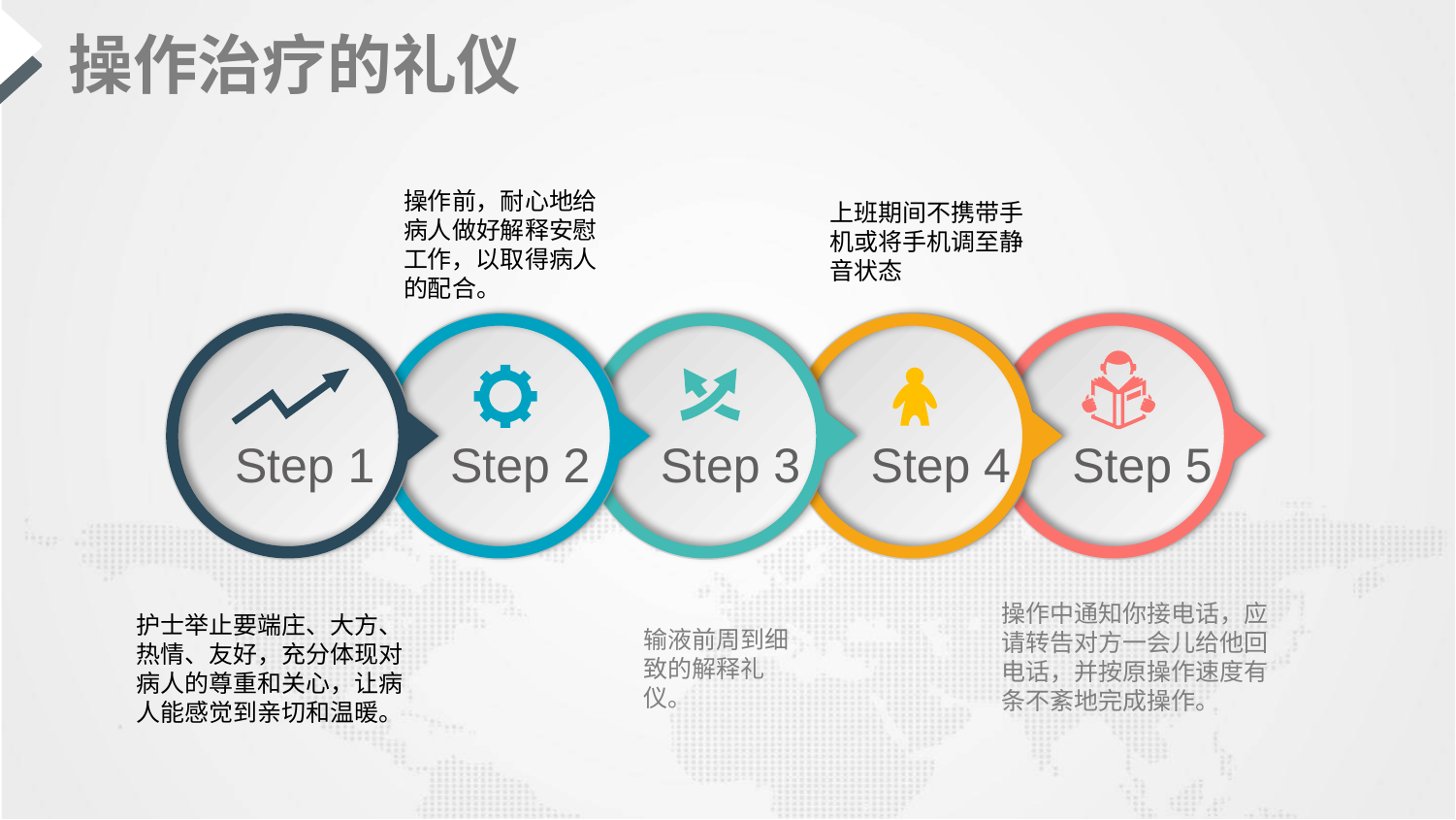

操作治疗的礼仪

操作前，耐心地给病人做好解释安慰工作，以取得病人的配合。
上班期间不携带手机或将手机调至静音状态

Step 1

Step 2

Step 3

Step 4

Step 5

操作中通知你接电话，应请转告对方一会儿给他回电话，并按原操作速度有条不紊地完成操作。
护士举止要端庄、大方、热情、友好，充分体现对病人的尊重和关心，让病人能感觉到亲切和温暖。
输液前周到细致的解释礼仪。